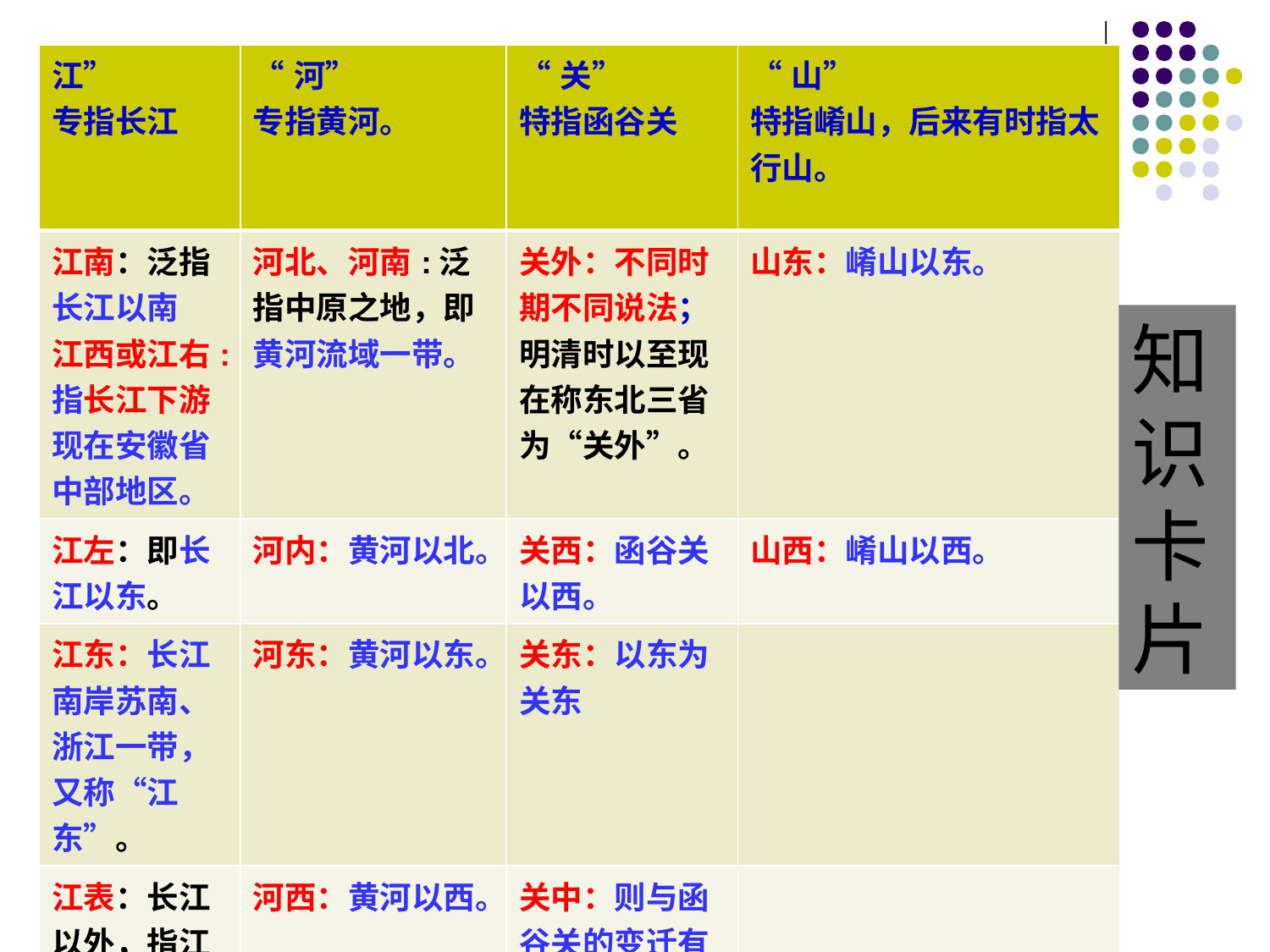

| 江” 专指长江 | “河” 专指黄河。 | “关” 特指函谷关 | “山” 特指崤山，后来有时指太行山。 |
| --- | --- | --- | --- |
| 江南：泛指长江以南 江西或江右:指长江下游现在安徽省中部地区。 | 河北、河南:泛指中原之地，即黄河流域一带。 | 关外：不同时期不同说法；明清时以至现在称东北三省为“关外”。 | 山东：崤山以东。 |
| 江左：即长江以东。 | 河内：黄河以北。 | 关西：函谷关以西。 | 山西：崤山以西。 |
| 江东：长江南岸苏南、浙江一带，又称“江东”。 | 河东：黄河以东。 | 关东：以东为关东 |  |
| 江表：长江以外，指江南。长江下游以南地区。 | 河西：黄河以西。 | 关中：则与函谷关的变迁有关。 |  |
知
识
卡
片